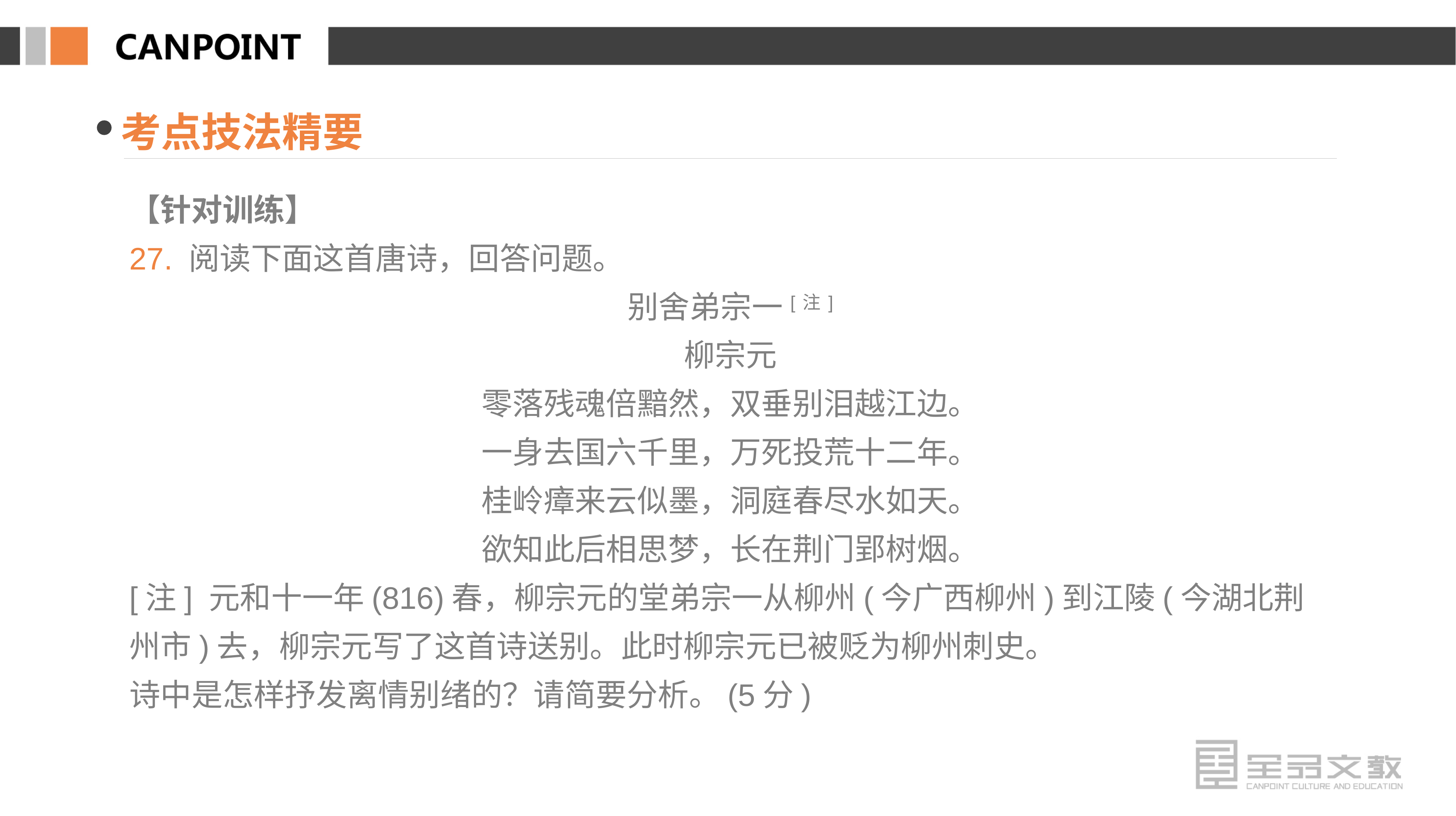

考点技法精要

【针对训练】
27. 阅读下面这首唐诗，回答问题。
别舍弟宗一[注]
柳宗元
零落残魂倍黯然，双垂别泪越江边。
一身去国六千里，万死投荒十二年。
桂岭瘴来云似墨，洞庭春尽水如天。
欲知此后相思梦，长在荆门郢树烟。
[注] 元和十一年(816)春，柳宗元的堂弟宗一从柳州(今广西柳州)到江陵(今湖北荆州市)去，柳宗元写了这首诗送别。此时柳宗元已被贬为柳州刺史。
诗中是怎样抒发离情别绪的？请简要分析。(5分)